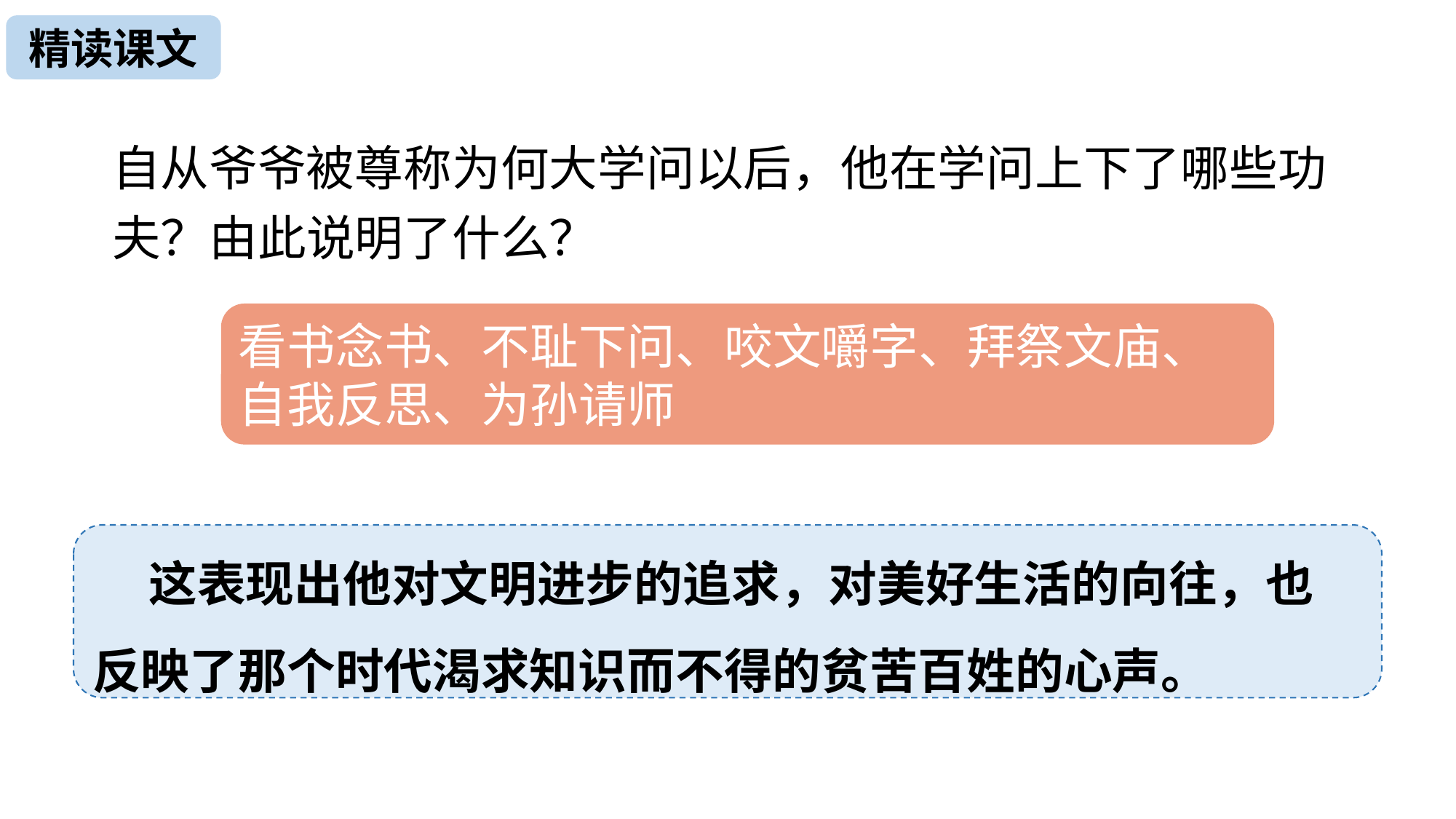

精读课文
自从爷爷被尊称为何大学问以后，他在学问上下了哪些功夫？由此说明了什么？
看书念书、不耻下问、咬文嚼字、拜祭文庙、自我反思、为孙请师
    这表现出他对文明进步的追求，对美好生活的向往，也反映了那个时代渴求知识而不得的贫苦百姓的心声。